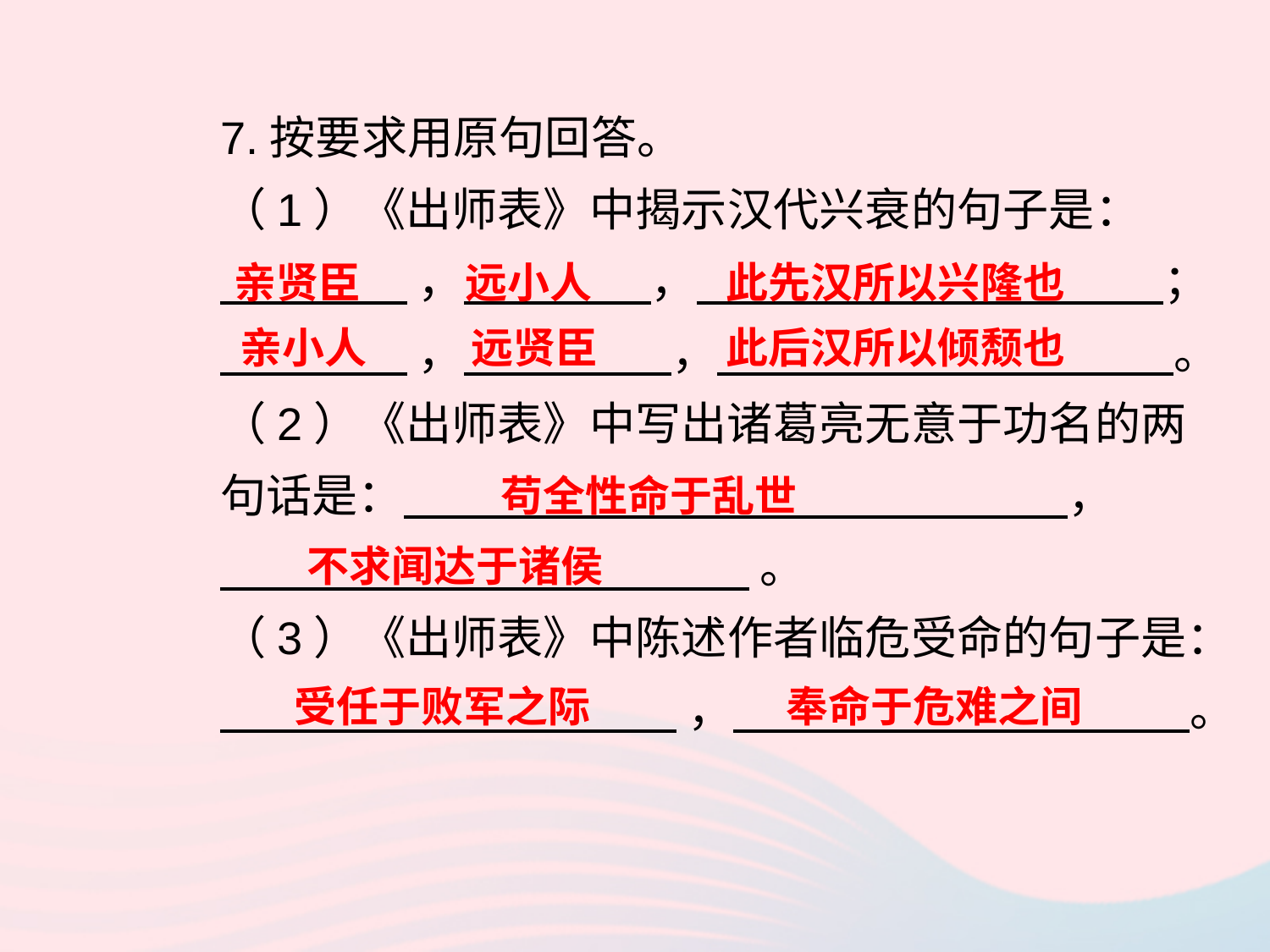

7.按要求用原句回答。
（1）《出师表》中揭示汉代兴衰的句子是：
                  ，                  ，                                             ；
                  ，                    ，                                            。
（2）《出师表》中写出诸葛亮无意于功名的两句话是：                                                                ，
                                                   。
（3）《出师表》中陈述作者临危受命的句子是：
                                            ，                                            。
亲贤臣
远小人
此先汉所以兴隆也
亲小人
远贤臣
此后汉所以倾颓也
苟全性命于乱世
不求闻达于诸侯
受任于败军之际
奉命于危难之间